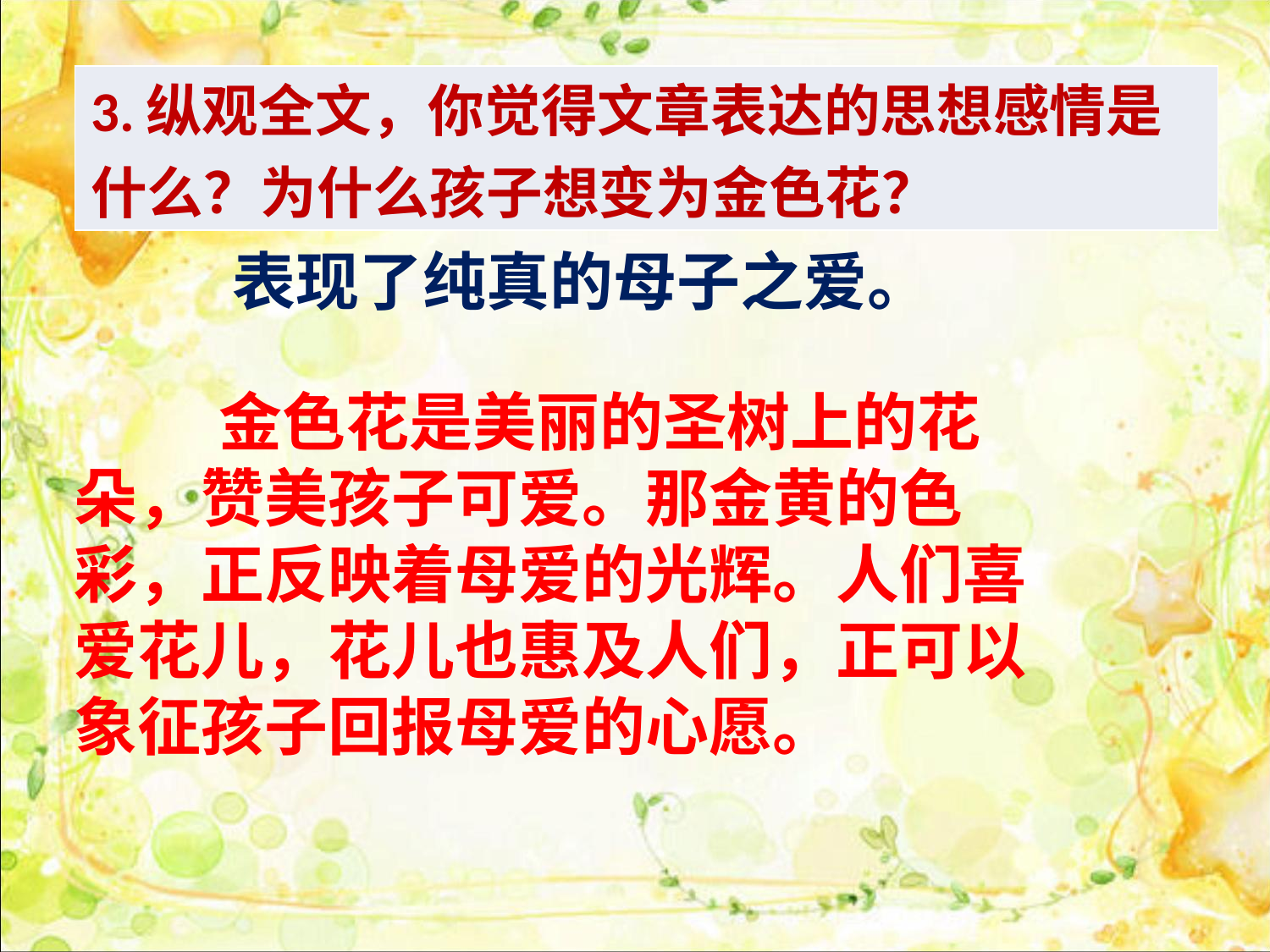

| 3.纵观全文，你觉得文章表达的思想感情是什么？为什么孩子想变为金色花？ |
| --- |
表现了纯真的母子之爱。
         金色花是美丽的圣树上的花朵，赞美孩子可爱。那金黄的色彩，正反映着母爱的光辉。人们喜爱花儿，花儿也惠及人们，正可以象征孩子回报母爱的心愿。